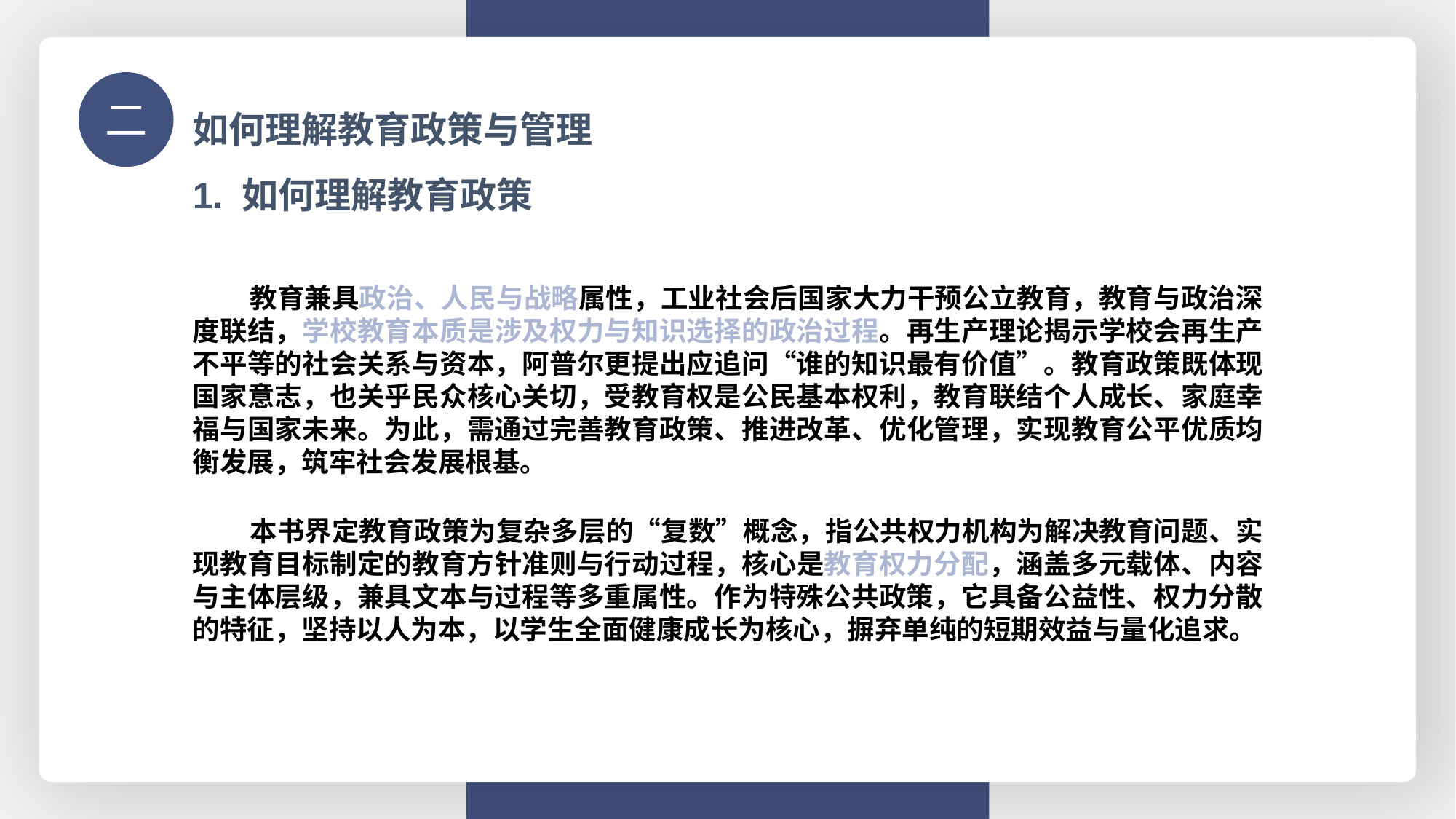

如何理解教育政策与管理
二
1. 如何理解教育政策
        教育兼具政治、人民与战略属性，工业社会后国家大力干预公立教育，教育与政治深度联结，学校教育本质是涉及权力与知识选择的政治过程。再生产理论揭示学校会再生产不平等的社会关系与资本，阿普尔更提出应追问“谁的知识最有价值”。教育政策既体现国家意志，也关乎民众核心关切，受教育权是公民基本权利，教育联结个人成长、家庭幸福与国家未来。为此，需通过完善教育政策、推进改革、优化管理，实现教育公平优质均衡发展，筑牢社会发展根基。

        本书界定教育政策为复杂多层的“复数”概念，指公共权力机构为解决教育问题、实现教育目标制定的教育方针准则与行动过程，核心是教育权力分配，涵盖多元载体、内容与主体层级，兼具文本与过程等多重属性。作为特殊公共政策，它具备公益性、权力分散的特征，坚持以人为本，以学生全面健康成长为核心，摒弃单纯的短期效益与量化追求。